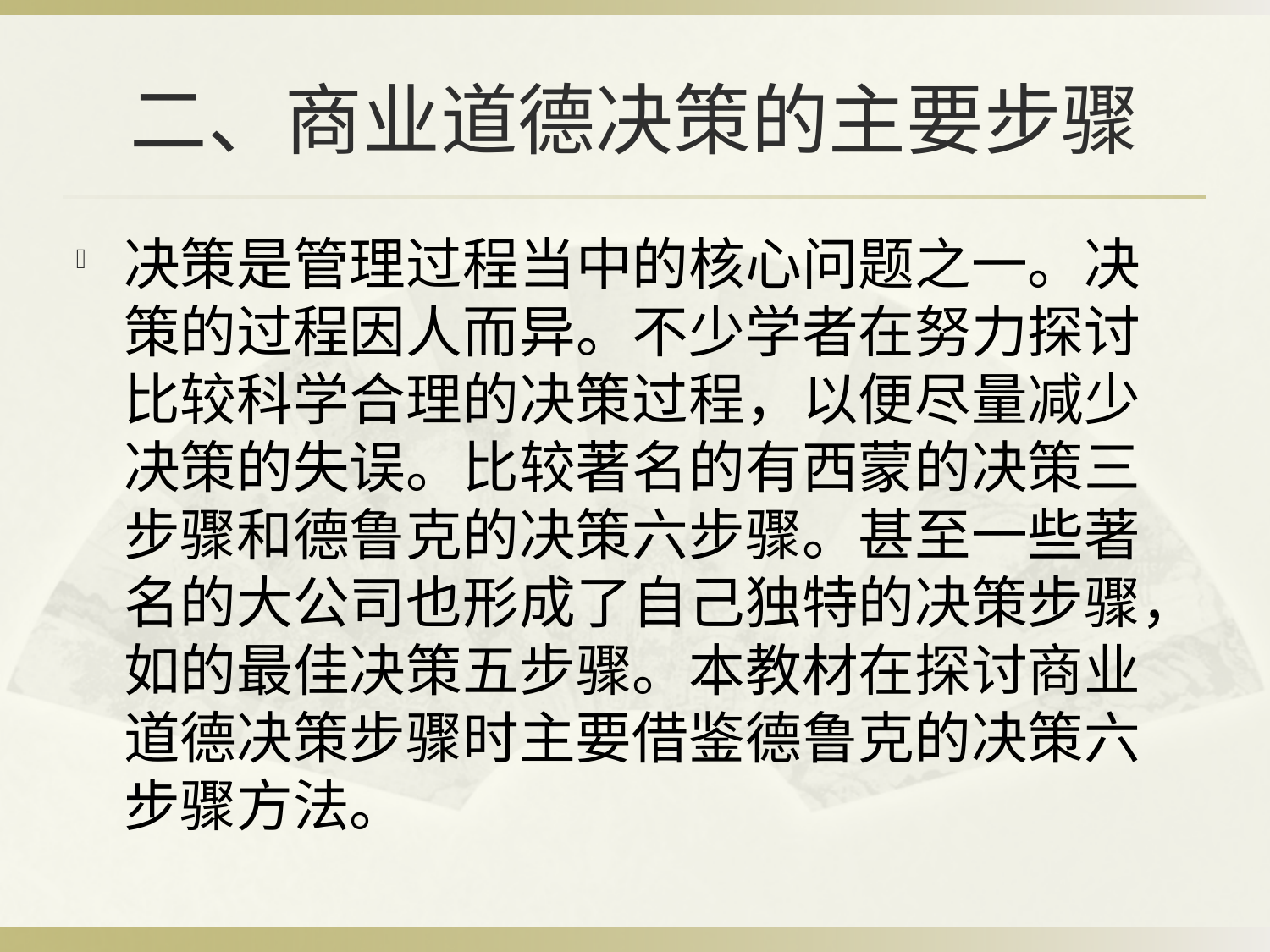

# 二、商业道德决策的主要步骤
决策是管理过程当中的核心问题之一。决策的过程因人而异。不少学者在努力探讨比较科学合理的决策过程，以便尽量减少决策的失误。比较著名的有西蒙的决策三步骤和德鲁克的决策六步骤。甚至一些著名的大公司也形成了自己独特的决策步骤，如的最佳决策五步骤。本教材在探讨商业道德决策步骤时主要借鉴德鲁克的决策六步骤方法。